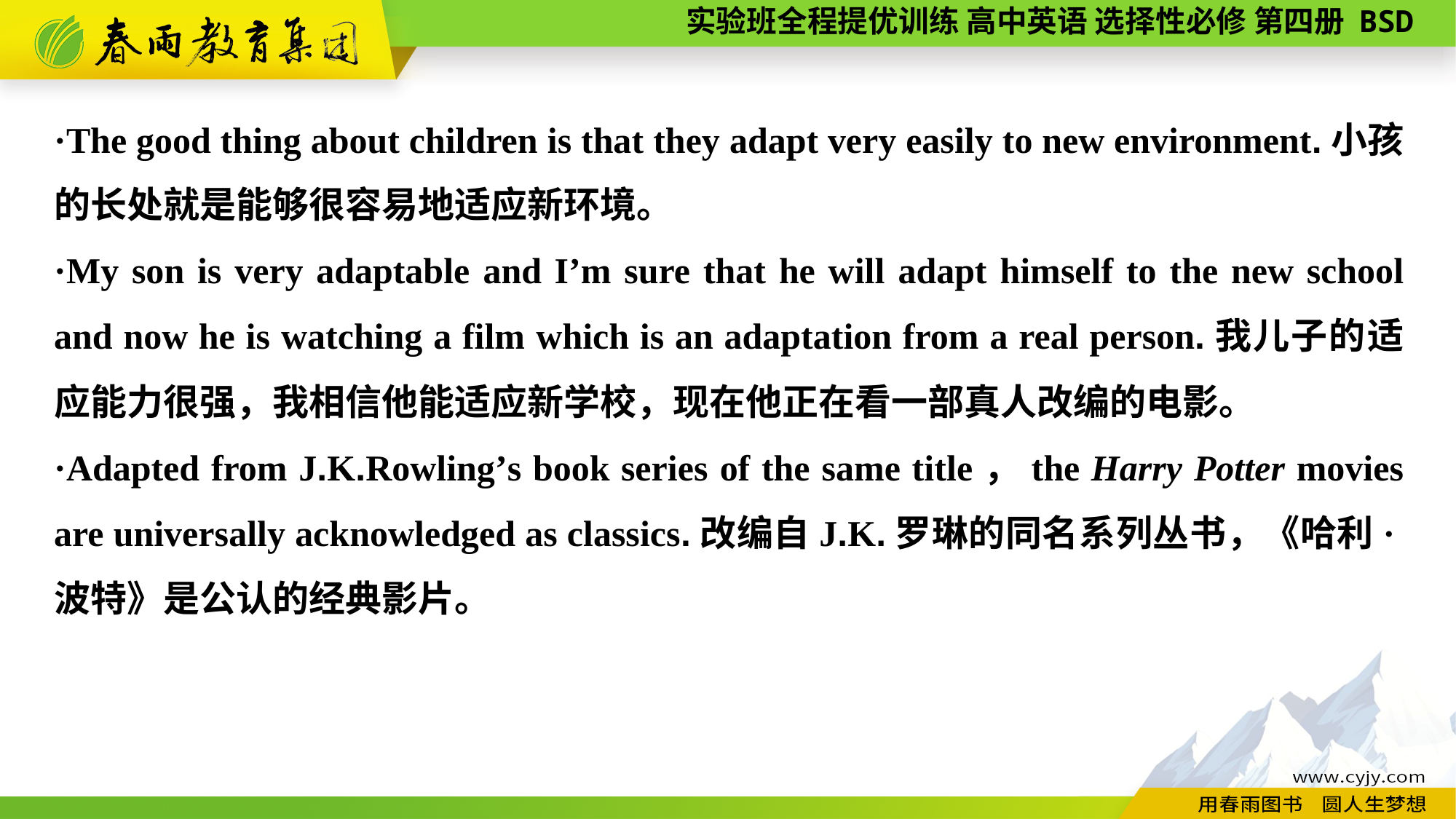

·The good thing about children is that they adapt very easily to new environment.小孩的长处就是能够很容易地适应新环境。
·My son is very adaptable and I’m sure that he will adapt himself to the new school and now he is watching a film which is an adaptation from a real person.我儿子的适应能力很强，我相信他能适应新学校，现在他正在看一部真人改编的电影。
·Adapted from J.K.Rowling’s book series of the same title，the Harry Potter movies are universally acknowledged as classics.改编自J.K.罗琳的同名系列丛书，《哈利·波特》是公认的经典影片。